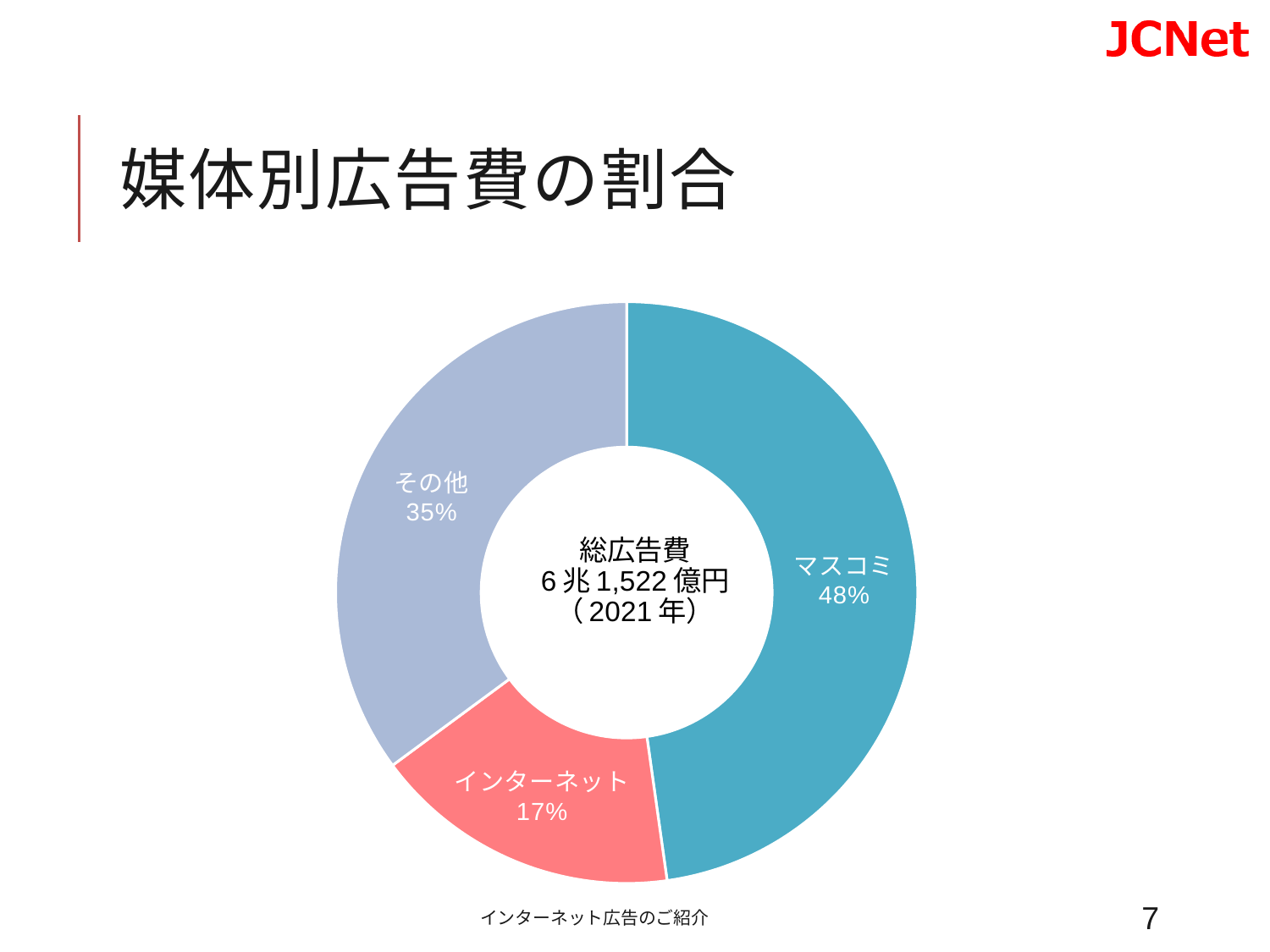

# 媒体別広告費の割合

### Chart

| Category | 売上高 |
|---|---|
| マスコミ | 29393.0 |
| インターネット | 10519.0 |
| その他 | 21610.0 |
インターネット広告のご紹介
7